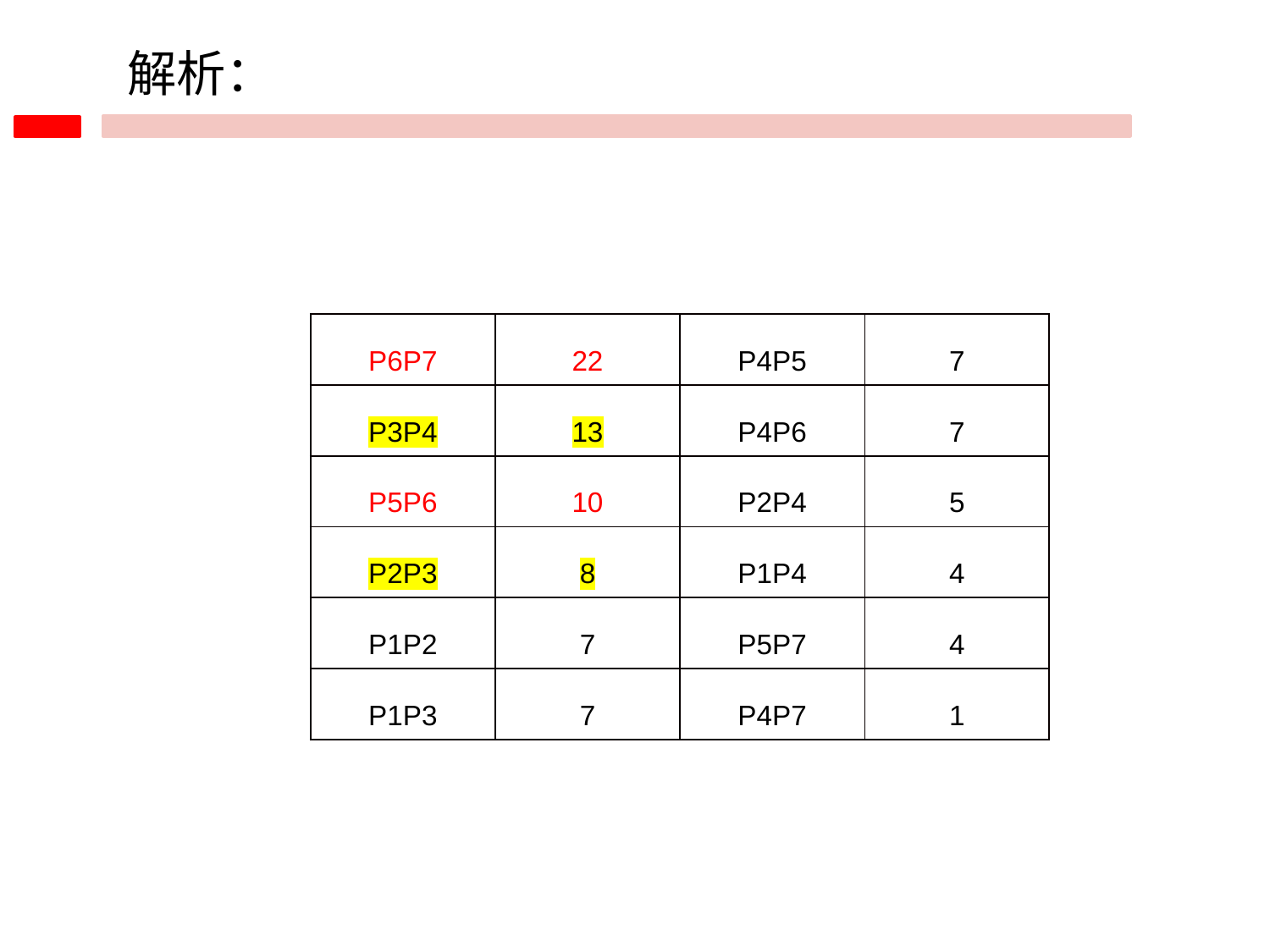

解析：
| P6P7 | 22 | P4P5 | 7 |
| --- | --- | --- | --- |
| P3P4 | 13 | P4P6 | 7 |
| P5P6 | 10 | P2P4 | 5 |
| P2P3 | 8 | P1P4 | 4 |
| P1P2 | 7 | P5P7 | 4 |
| P1P3 | 7 | P4P7 | 1 |